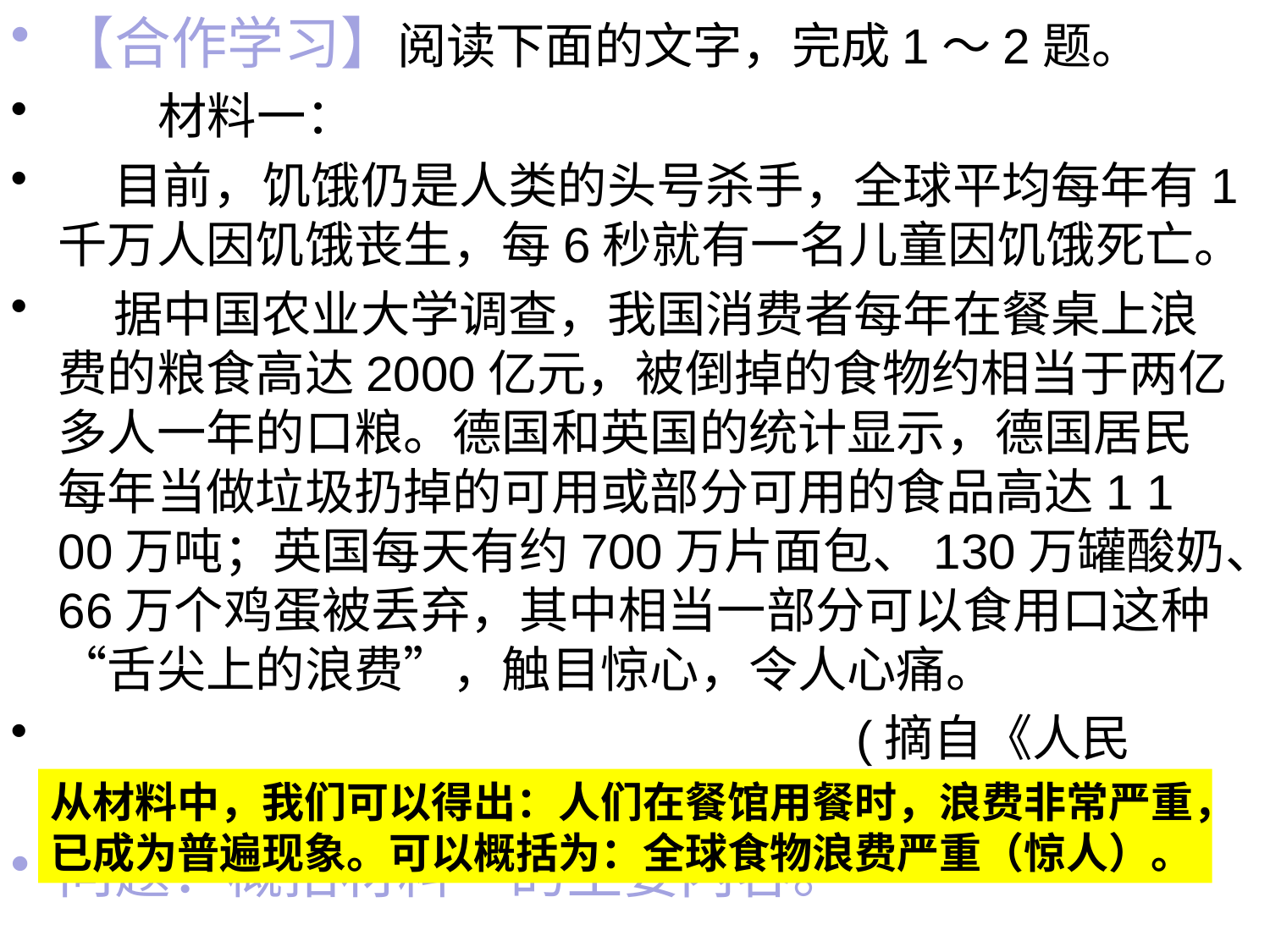

【合作学习】阅读下面的文字，完成1～2题。
        材料一：
    目前，饥饿仍是人类的头号杀手，全球平均每年有1千万人因饥饿丧生，每6秒就有一名儿童因饥饿死亡。
    据中国农业大学调查，我国消费者每年在餐桌上浪费的粮食高达2000亿元，被倒掉的食物约相当于两亿多人一年的口粮。德国和英国的统计显示，德国居民每年当做垃圾扔掉的可用或部分可用的食品高达1 1 00万吨；英国每天有约700万片面包、130万罐酸奶、66万个鸡蛋被丢弃，其中相当一部分可以食用口这种“舌尖上的浪费”，触目惊心，令人心痛。
                                                          (摘自《人民网》)
问题：概括材料一的主要内容。
#
从材料中，我们可以得出：人们在餐馆用餐时，浪费非常严重，已成为普遍现象。可以概括为：全球食物浪费严重（惊人）。